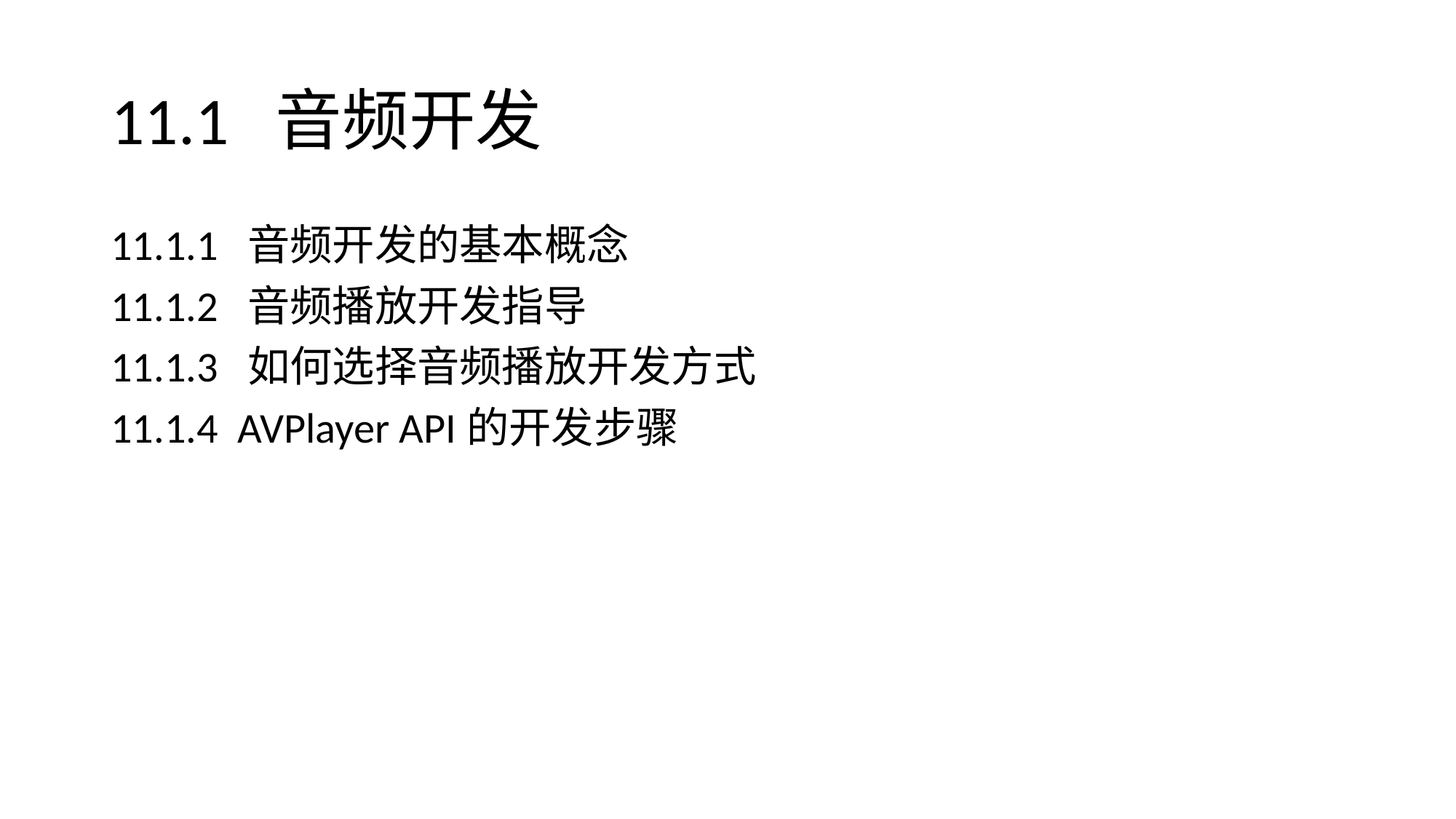

# 11.1  音频开发
11.1.1  音频开发的基本概念
11.1.2  音频播放开发指导
11.1.3  如何选择音频播放开发方式
11.1.4  AVPlayer API的开发步骤